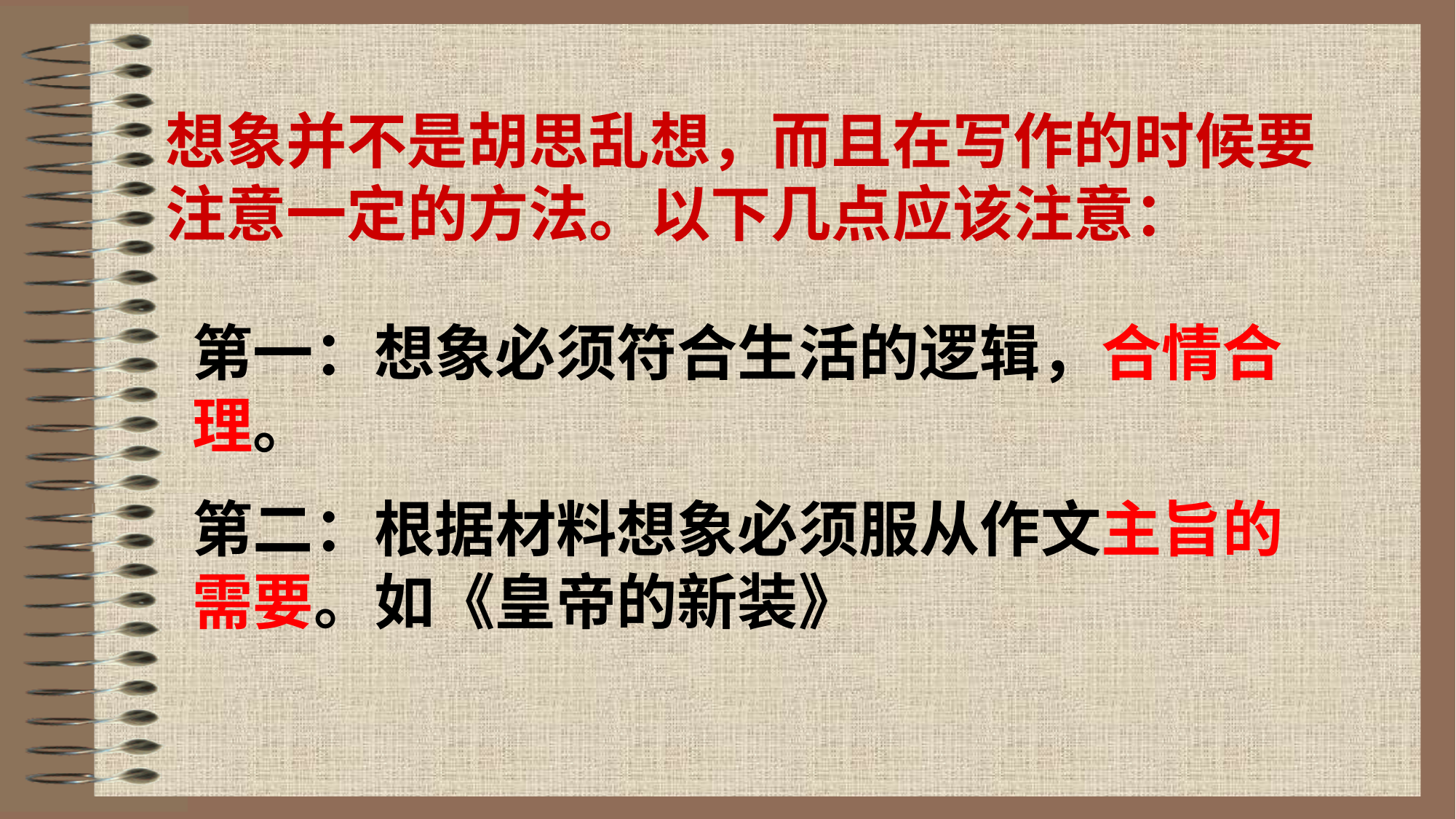

想象并不是胡思乱想，而且在写作的时候要注意一定的方法。以下几点应该注意：

第一：想象必须符合生活的逻辑，合情合理。
第二：根据材料想象必须服从作文主旨的需要。如《皇帝的新装》